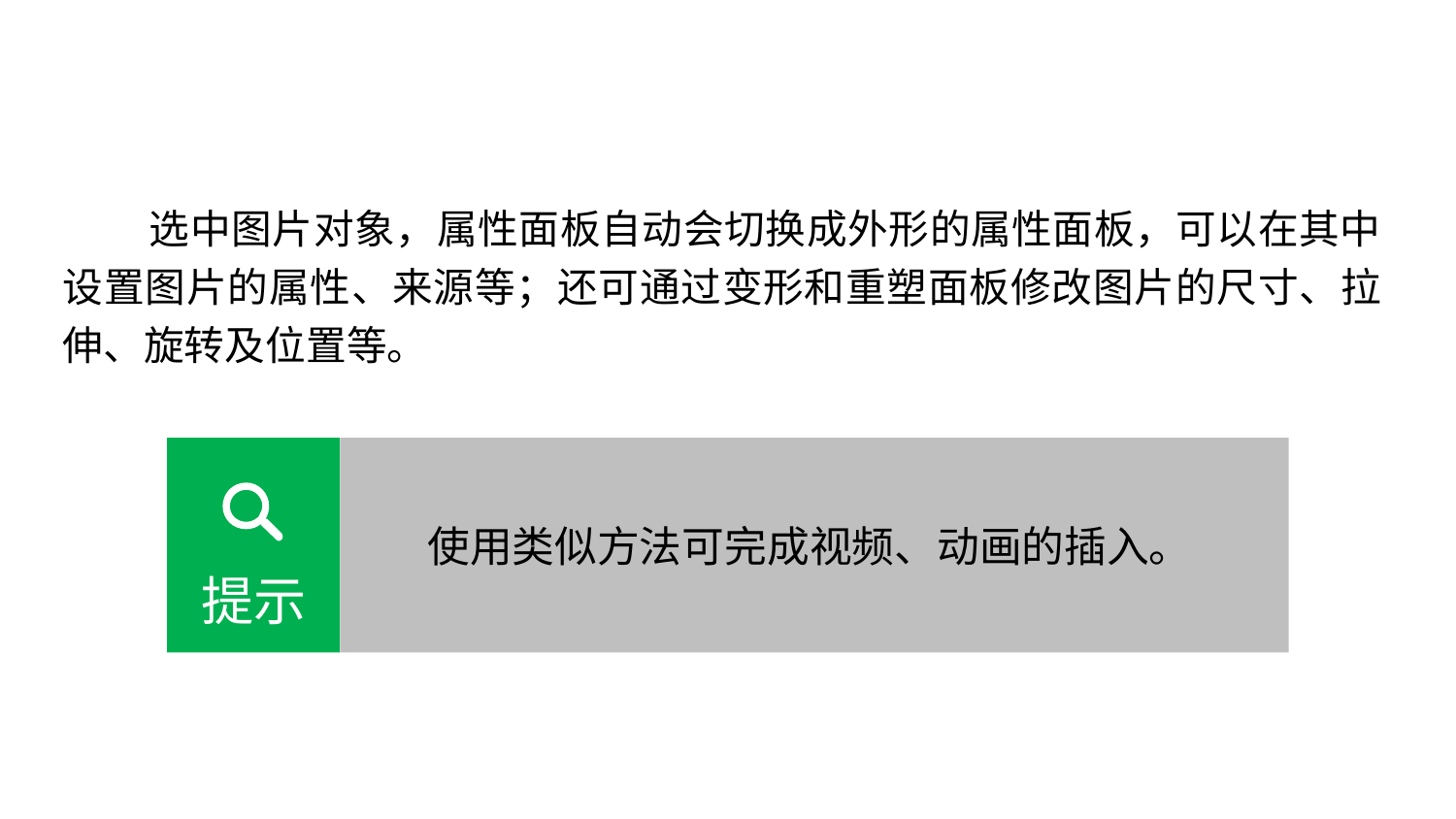

选中图片对象，属性面板自动会切换成外形的属性面板，可以在其中设置图片的属性、来源等；还可通过变形和重塑面板修改图片的尺寸、拉伸、旋转及位置等。

使用类似方法可完成视频、动画的插入。

提示